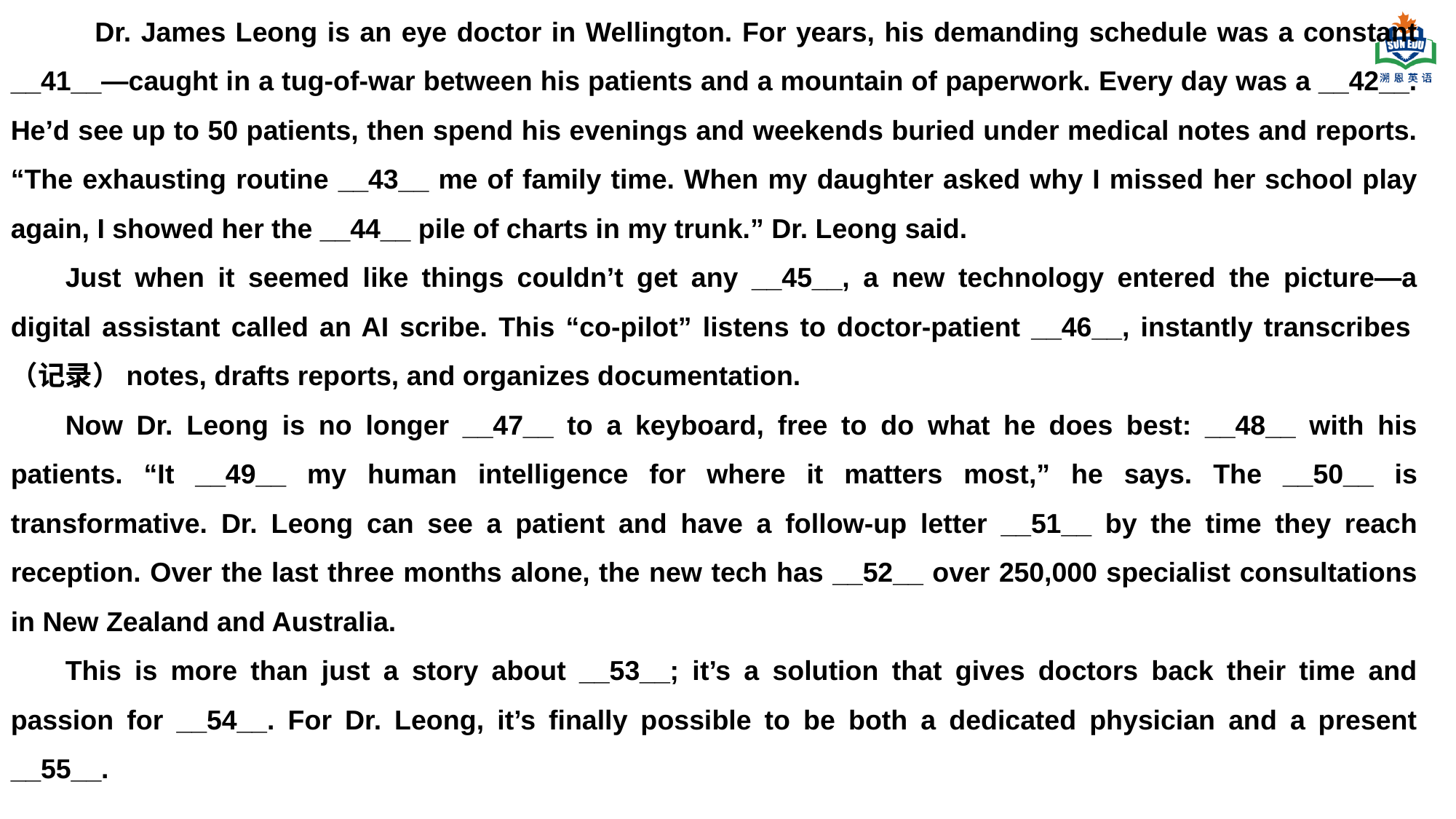

Dr. James Leong is an eye doctor in Wellington. For years, his demanding schedule was a constant __41__—caught in a tug-of-war between his patients and a mountain of paperwork. Every day was a __42__. He’d see up to 50 patients, then spend his evenings and weekends buried under medical notes and reports. “The exhausting routine __43__ me of family time. When my daughter asked why I missed her school play again, I showed her the __44__ pile of charts in my trunk.” Dr. Leong said.
Just when it seemed like things couldn’t get any __45__, a new technology entered the picture—a digital assistant called an AI scribe. This “co-pilot” listens to doctor-patient __46__, instantly transcribes（记录）notes, drafts reports, and organizes documentation.
Now Dr. Leong is no longer __47__ to a keyboard, free to do what he does best: __48__ with his patients. “It __49__ my human intelligence for where it matters most,” he says. The __50__ is transformative. Dr. Leong can see a patient and have a follow-up letter __51__ by the time they reach reception. Over the last three months alone, the new tech has __52__ over 250,000 specialist consultations in New Zealand and Australia.
This is more than just a story about __53__; it’s a solution that gives doctors back their time and passion for __54__. For Dr. Leong, it’s finally possible to be both a dedicated physician and a present __55__.